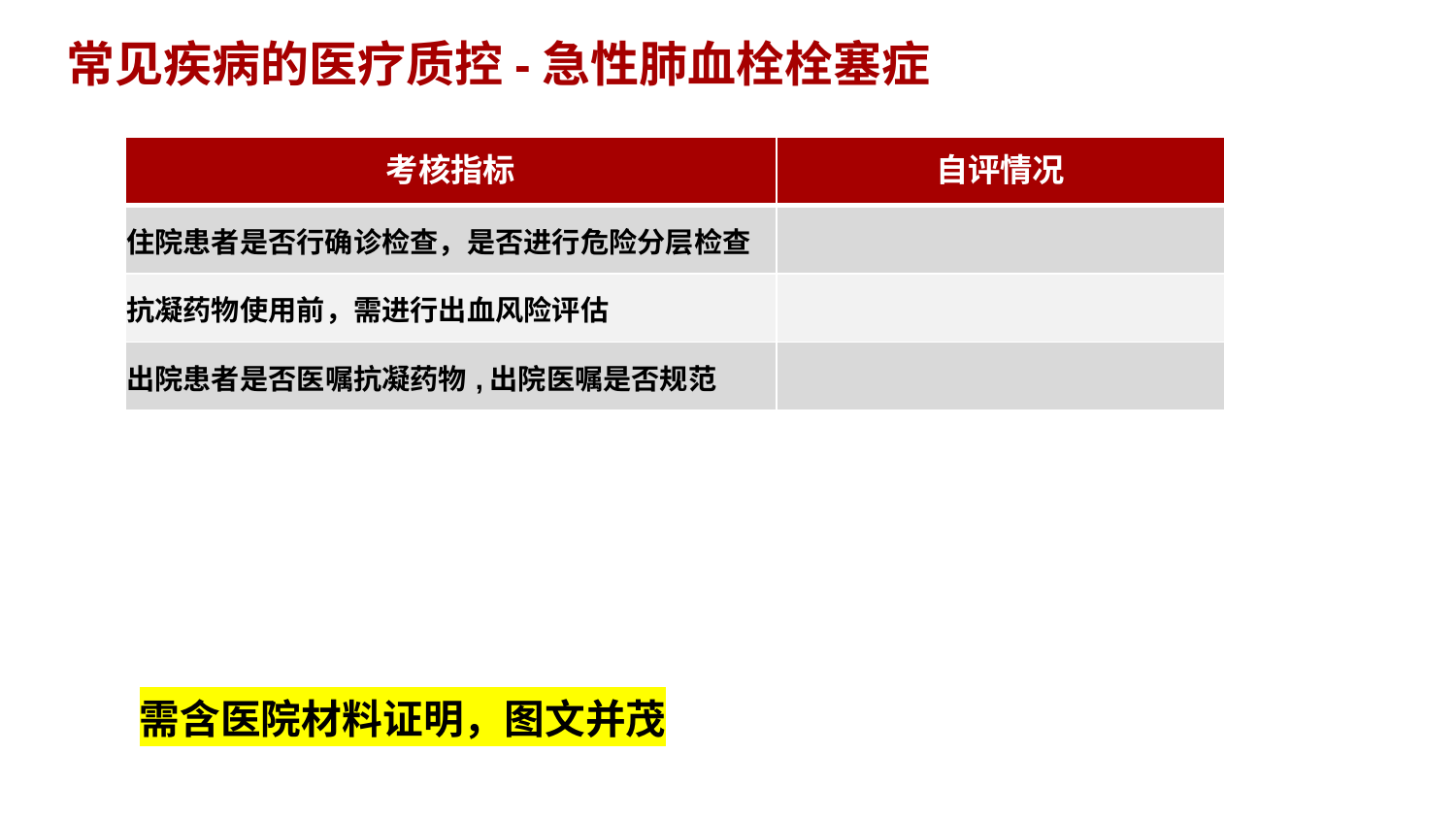

# 常见疾病的医疗质控-急性肺血栓栓塞症
| 考核指标 | 自评情况 |
| --- | --- |
| 住院患者是否行确诊检查，是否进行危险分层检查 |  |
| 抗凝药物使用前，需进行出血风险评估 |  |
| 出院患者是否医嘱抗凝药物,出院医嘱是否规范 |  |
需含医院材料证明，图文并茂